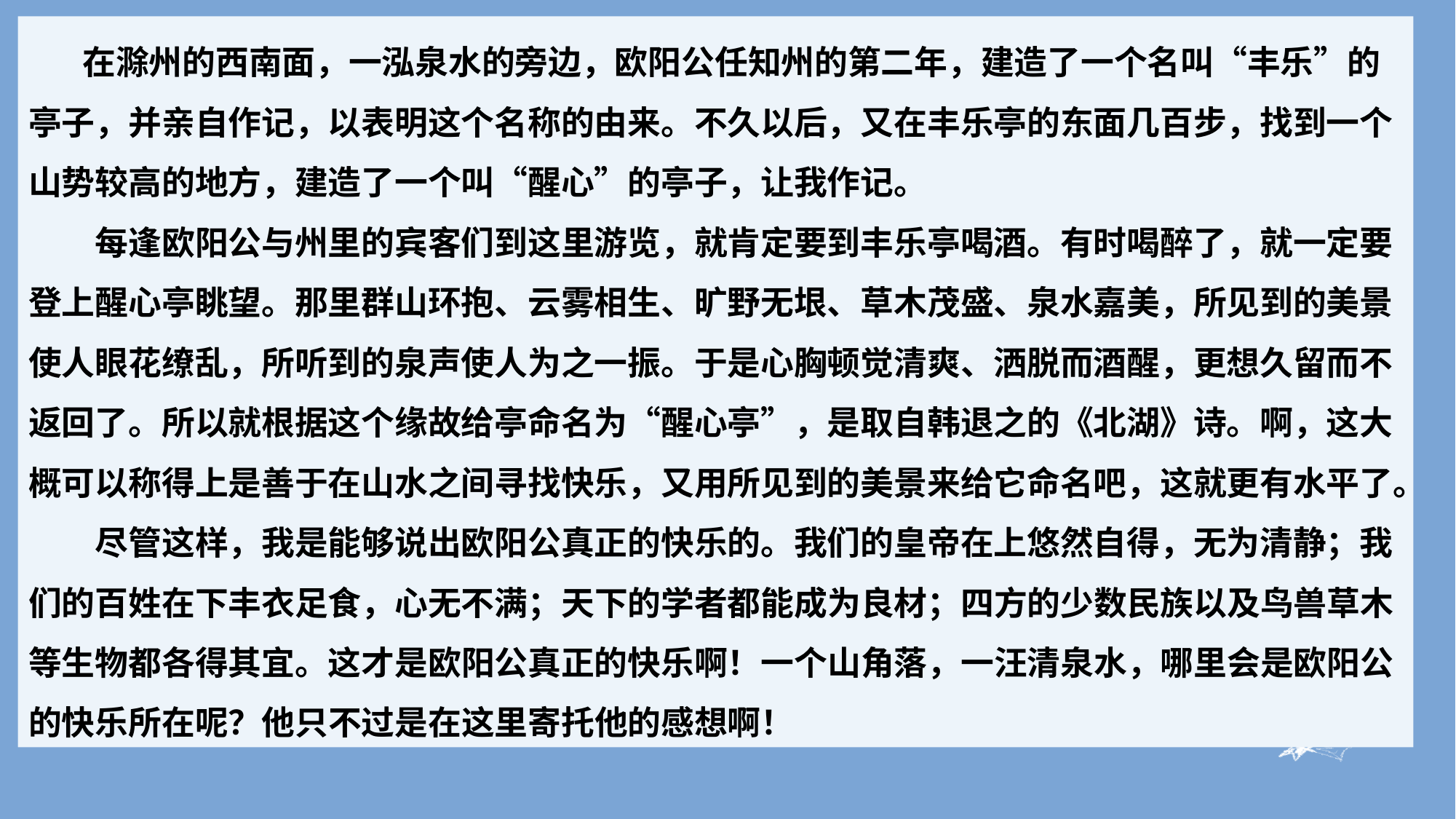

在滁州的西南面，一泓泉水的旁边，欧阳公任知州的第二年，建造了一个名叫“丰乐”的亭子，并亲自作记，以表明这个名称的由来。不久以后，又在丰乐亭的东面几百步，找到一个山势较高的地方，建造了一个叫“醒心”的亭子，让我作记。
　　每逢欧阳公与州里的宾客们到这里游览，就肯定要到丰乐亭喝酒。有时喝醉了，就一定要登上醒心亭眺望。那里群山环抱、云雾相生、旷野无垠、草木茂盛、泉水嘉美，所见到的美景使人眼花缭乱，所听到的泉声使人为之一振。于是心胸顿觉清爽、洒脱而酒醒，更想久留而不返回了。所以就根据这个缘故给亭命名为“醒心亭”，是取自韩退之的《北湖》诗。啊，这大概可以称得上是善于在山水之间寻找快乐，又用所见到的美景来给它命名吧，这就更有水平了。
　　尽管这样，我是能够说出欧阳公真正的快乐的。我们的皇帝在上悠然自得，无为清静；我们的百姓在下丰衣足食，心无不满；天下的学者都能成为良材；四方的少数民族以及鸟兽草木等生物都各得其宜。这才是欧阳公真正的快乐啊！一个山角落，一汪清泉水，哪里会是欧阳公的快乐所在呢？他只不过是在这里寄托他的感想啊！